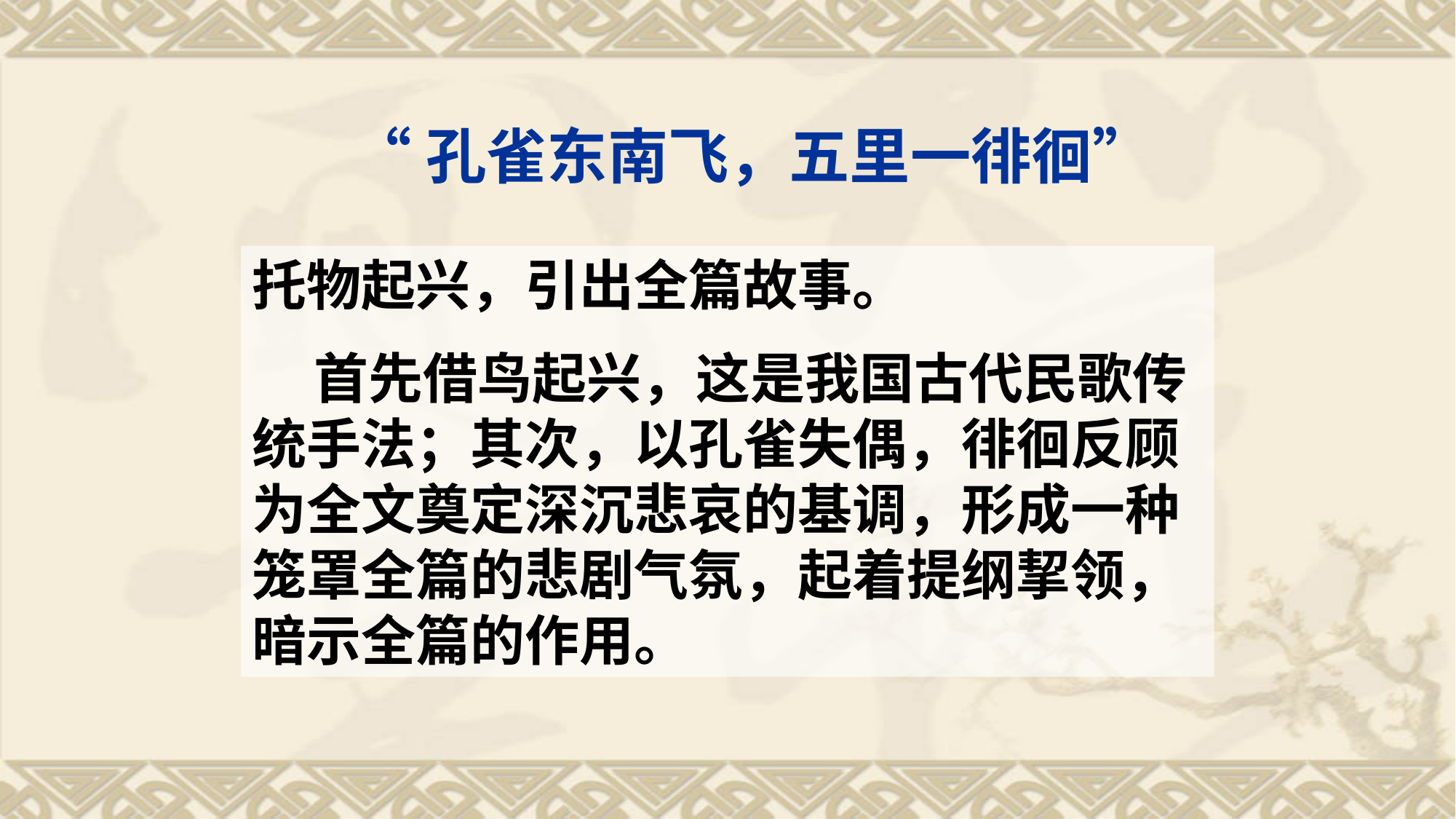

“孔雀东南飞，五里一徘徊”
托物起兴，引出全篇故事。
    首先借鸟起兴，这是我国古代民歌传统手法；其次，以孔雀失偶，徘徊反顾为全文奠定深沉悲哀的基调，形成一种笼罩全篇的悲剧气氛，起着提纲挈领，暗示全篇的作用。